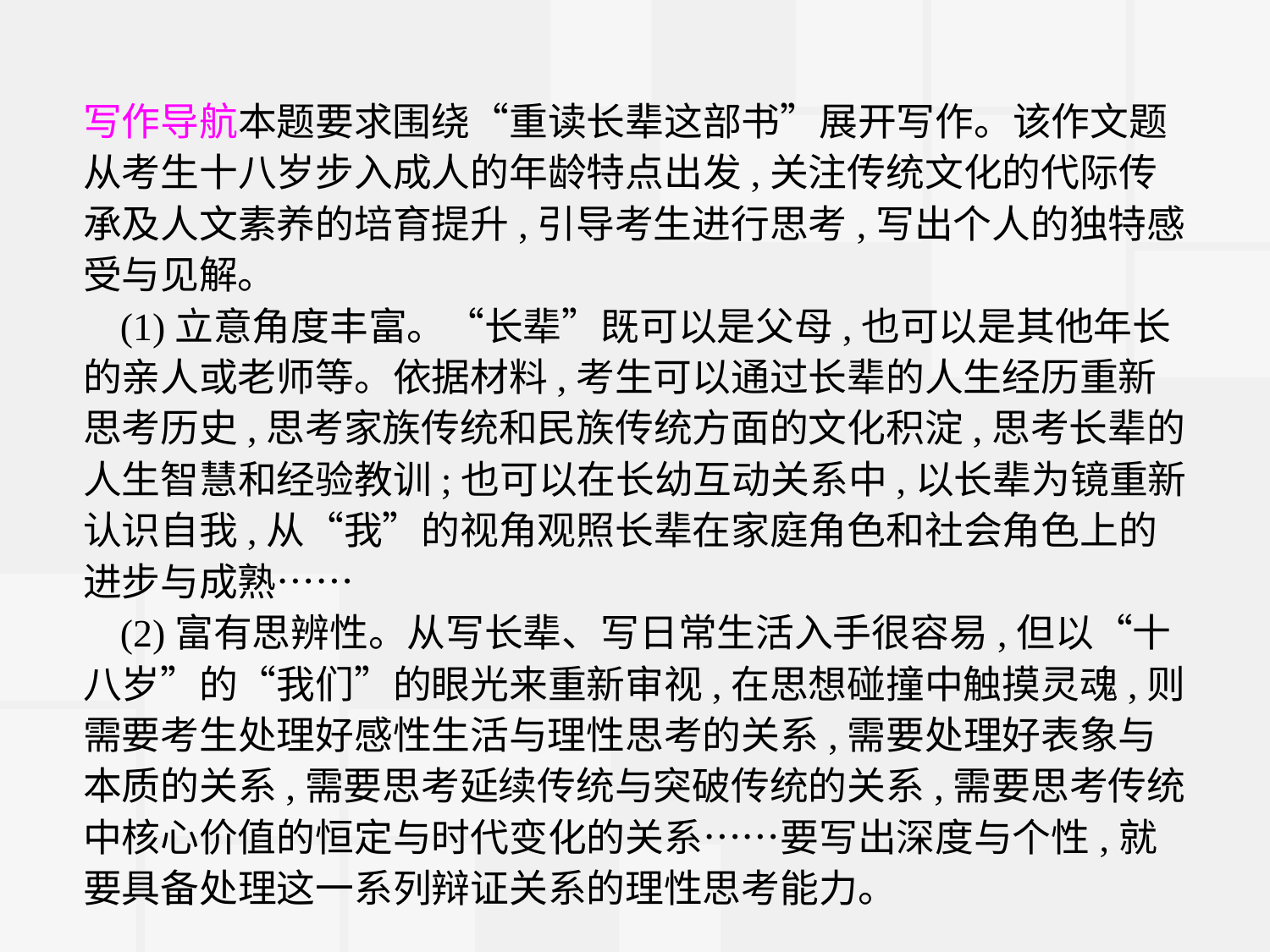

写作导航本题要求围绕“重读长辈这部书”展开写作。该作文题从考生十八岁步入成人的年龄特点出发,关注传统文化的代际传承及人文素养的培育提升,引导考生进行思考,写出个人的独特感受与见解。
(1)立意角度丰富。“长辈”既可以是父母,也可以是其他年长的亲人或老师等。依据材料,考生可以通过长辈的人生经历重新思考历史,思考家族传统和民族传统方面的文化积淀,思考长辈的人生智慧和经验教训;也可以在长幼互动关系中,以长辈为镜重新认识自我,从“我”的视角观照长辈在家庭角色和社会角色上的进步与成熟……
(2)富有思辨性。从写长辈、写日常生活入手很容易,但以“十八岁”的“我们”的眼光来重新审视,在思想碰撞中触摸灵魂,则需要考生处理好感性生活与理性思考的关系,需要处理好表象与本质的关系,需要思考延续传统与突破传统的关系,需要思考传统中核心价值的恒定与时代变化的关系……要写出深度与个性,就要具备处理这一系列辩证关系的理性思考能力。